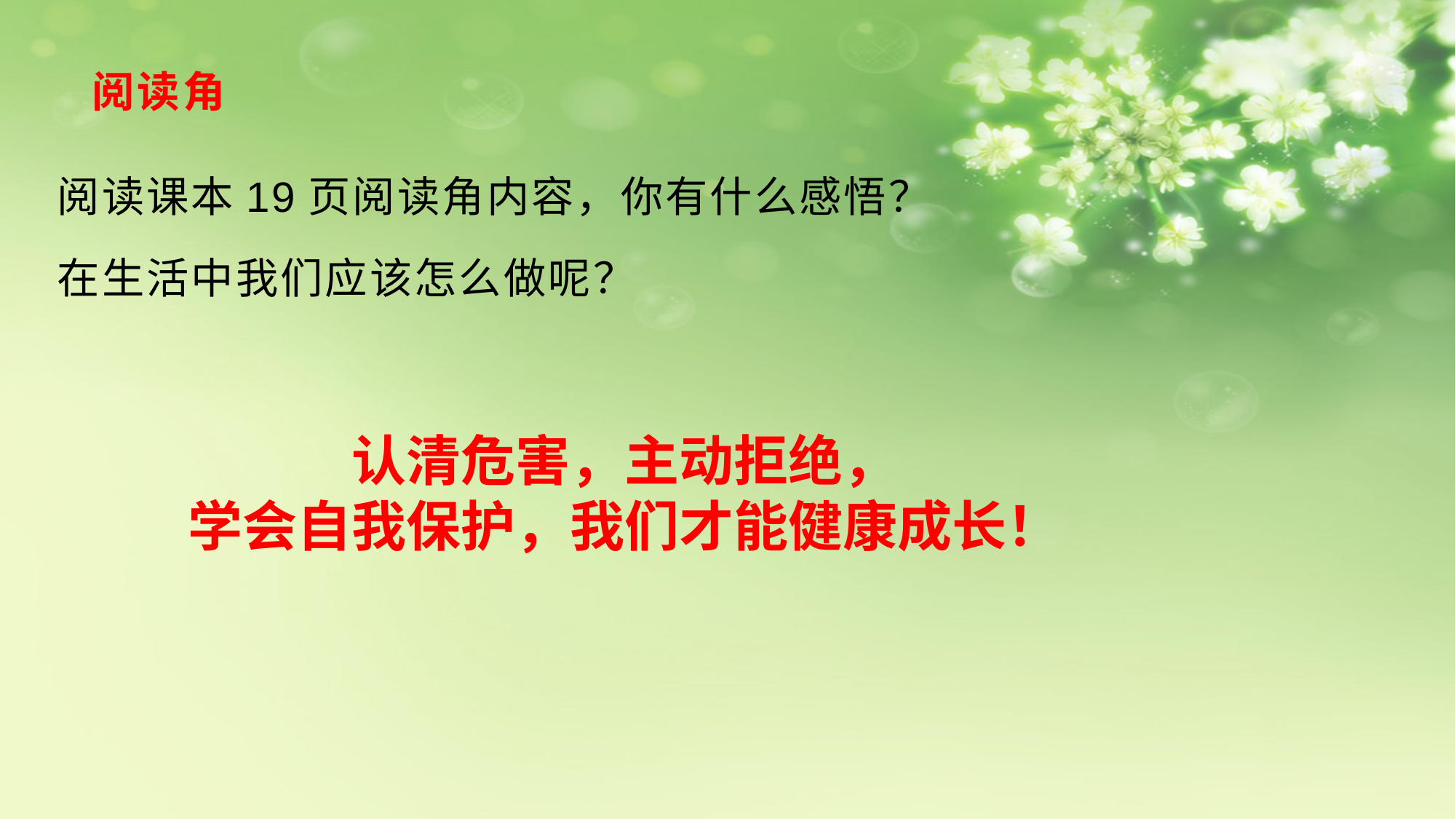

# 阅读角
   阅读课本19页阅读角内容，你有什么感悟？
   在生活中我们应该怎么做呢？
认清危害，主动拒绝，
学会自我保护，我们才能健康成长！